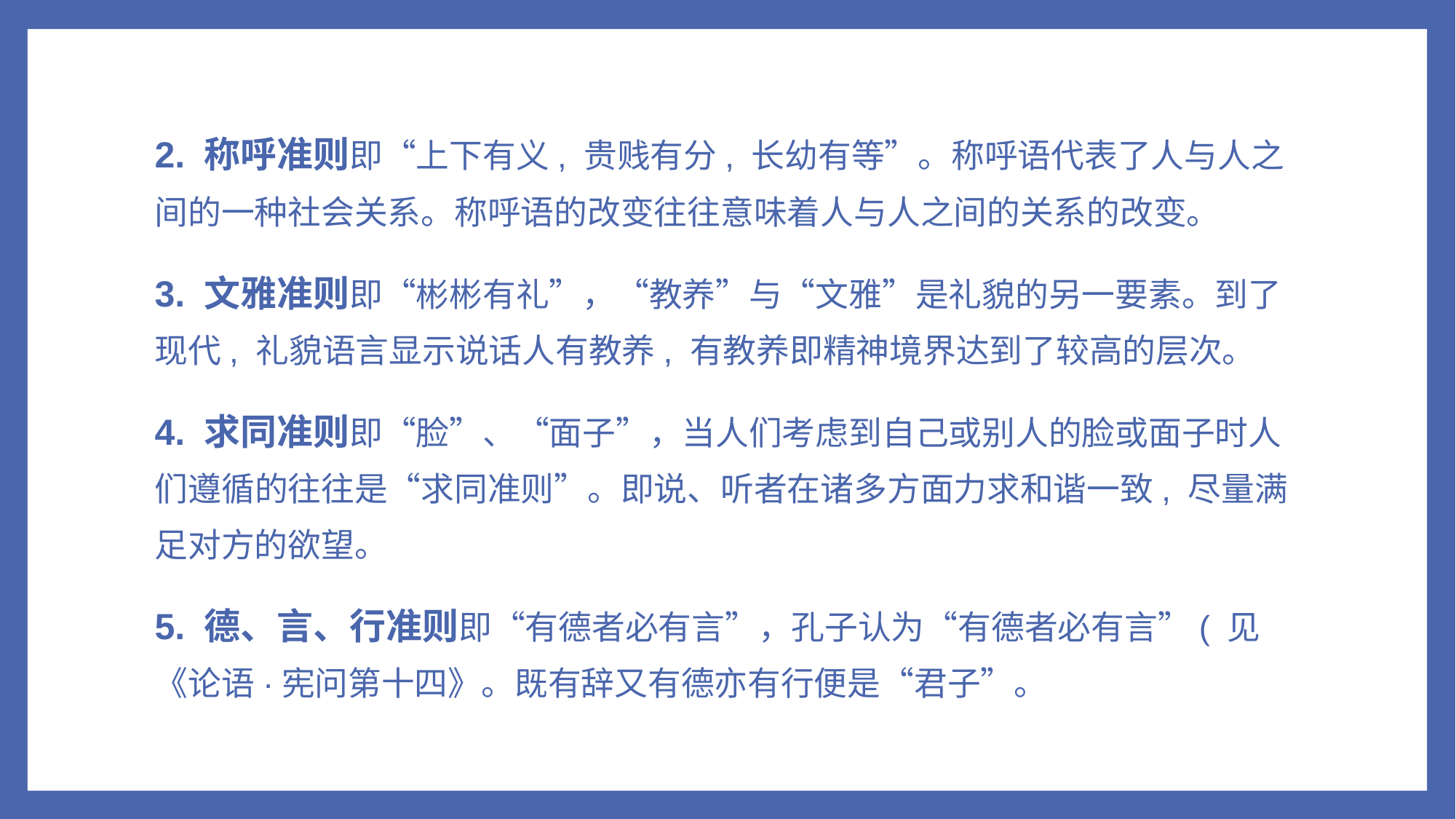

2. 称呼准则即“上下有义, 贵贱有分, 长幼有等”。称呼语代表了人与人之间的一种社会关系。称呼语的改变往往意味着人与人之间的关系的改变。
3. 文雅准则即“彬彬有礼”，“教养”与“文雅”是礼貌的另一要素。到了现代, 礼貌语言显示说话人有教养, 有教养即精神境界达到了较高的层次。
4. 求同准则即“脸”、“面子”，当人们考虑到自己或别人的脸或面子时人们遵循的往往是“求同准则”。即说、听者在诸多方面力求和谐一致, 尽量满足对方的欲望。
5. 德、言、行准则即“有德者必有言”，孔子认为“有德者必有言”( 见《论语·宪问第十四》。既有辞又有德亦有行便是“君子”。